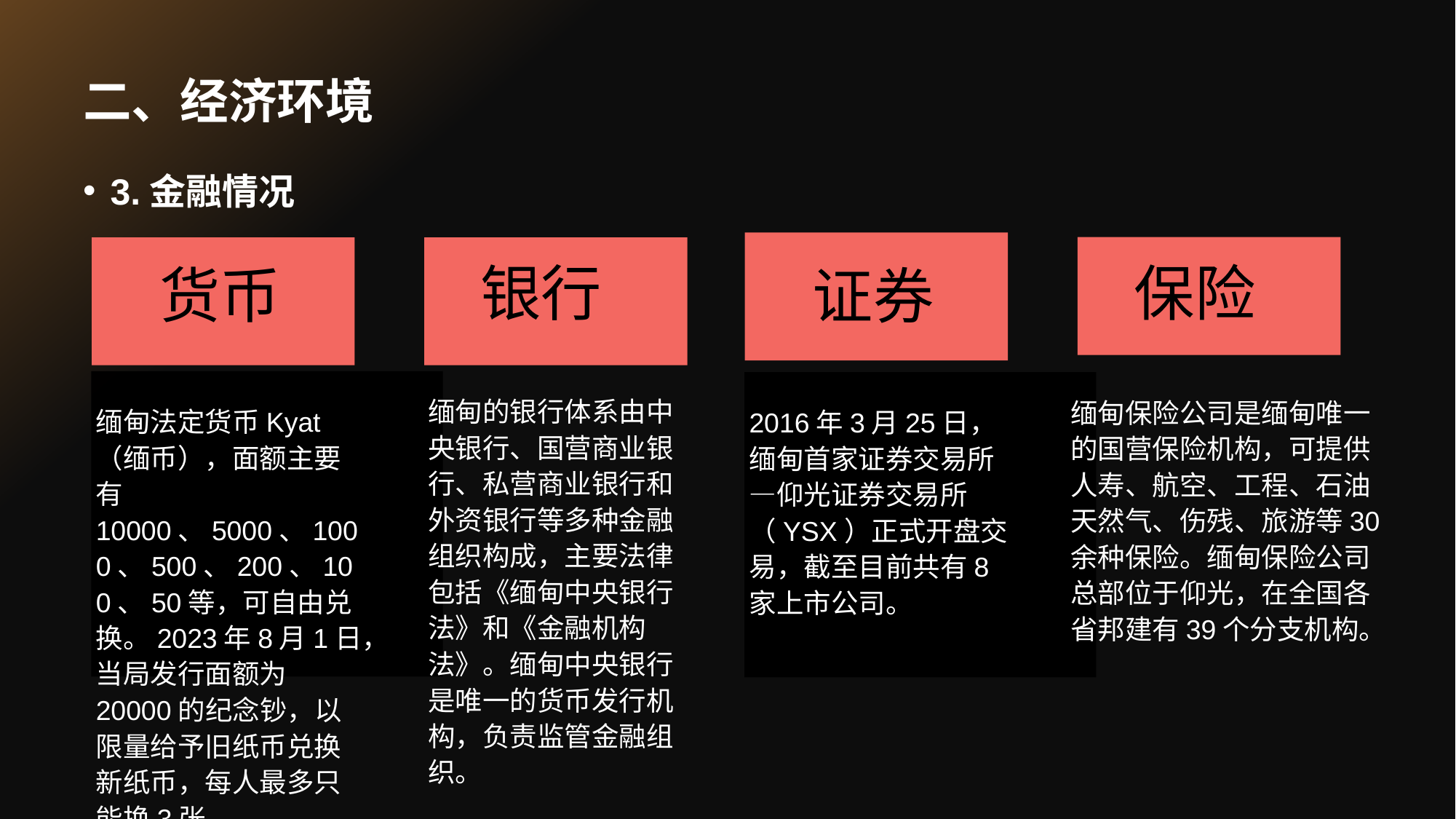

# 二、经济环境
3.金融情况

保险
银行
货币

证券

缅甸的银行体系由中央银行、国营商业银行、私营商业银行和外资银行等多种金融组织构成，主要法律包括《缅甸中央银行法》和《金融机构法》。缅甸中央银行是唯一的货币发行机构，负责监管金融组织。
缅甸保险公司是缅甸唯一的国营保险机构，可提供人寿、航空、工程、石油天然气、伤残、旅游等30余种保险。缅甸保险公司总部位于仰光，在全国各省邦建有39个分支机构。
缅甸法定货币Kyat（缅币），面额主要有10000、5000、1000、500、200、100、50等，可自由兑换。2023年8月1日，当局发行面额为20000的纪念钞，以限量给予旧纸币兑换新纸币，每人最多只能换3张。
2016年3月25日，缅甸首家证券交易所—仰光证券交易所（YSX）正式开盘交易，截至目前共有8家上市公司。